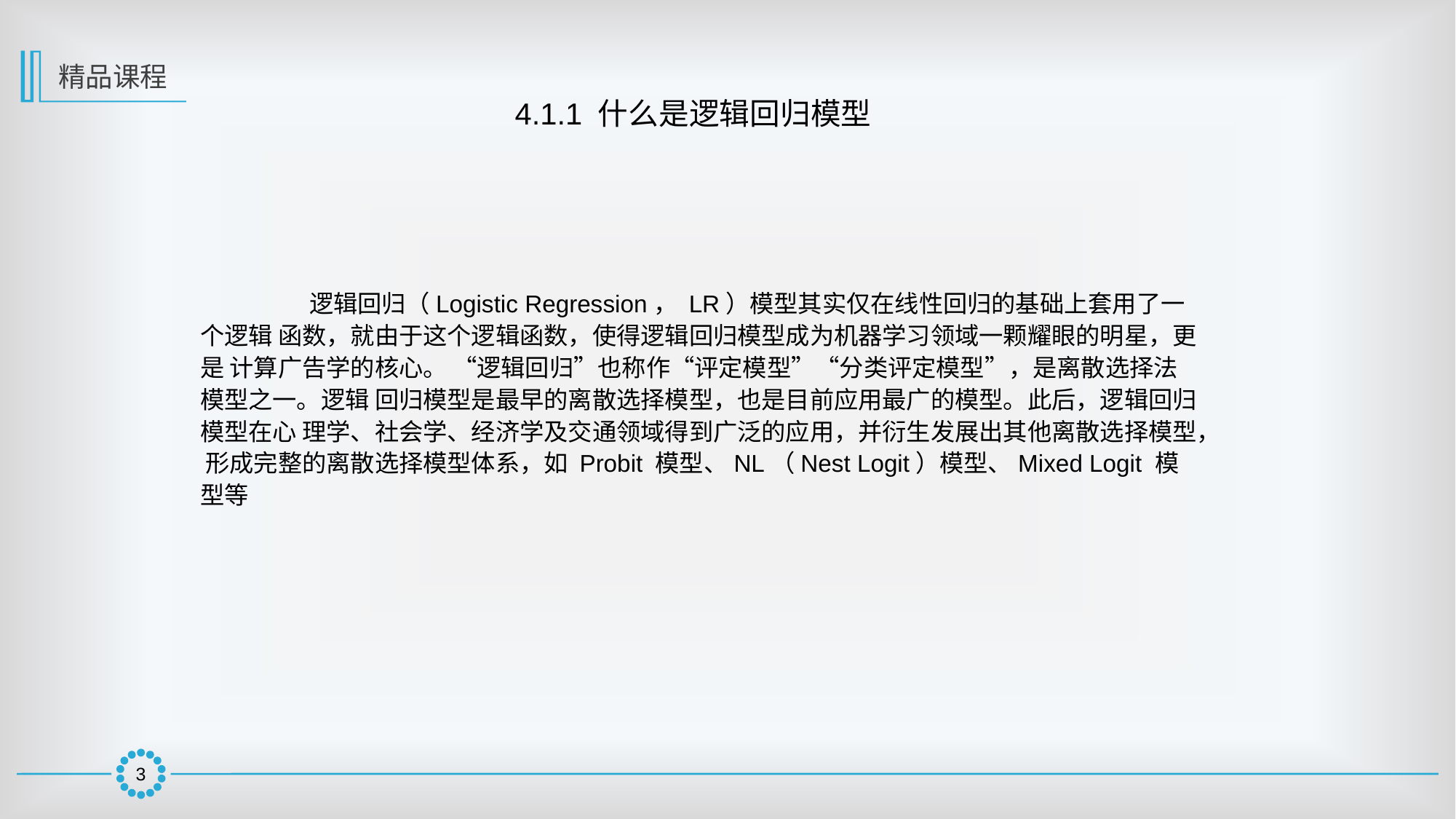

精品课程
4.1.1 什么是逻辑回归模型
	逻辑回归（Logistic Regression， LR）模型其实仅在线性回归的基础上套用了一个逻辑 函数，就由于这个逻辑函数，使得逻辑回归模型成为机器学习领域一颗耀眼的明星，更是 计算广告学的核心。 “逻辑回归”也称作“评定模型”“分类评定模型”，是离散选择法模型之一。逻辑 回归模型是最早的离散选择模型，也是目前应用最广的模型。此后，逻辑回归模型在心 理学、社会学、经济学及交通领域得到广泛的应用，并衍生发展出其他离散选择模型， 形成完整的离散选择模型体系，如 Probit 模型、NL（Nest Logit）模型、Mixed Logit 模 型等

3